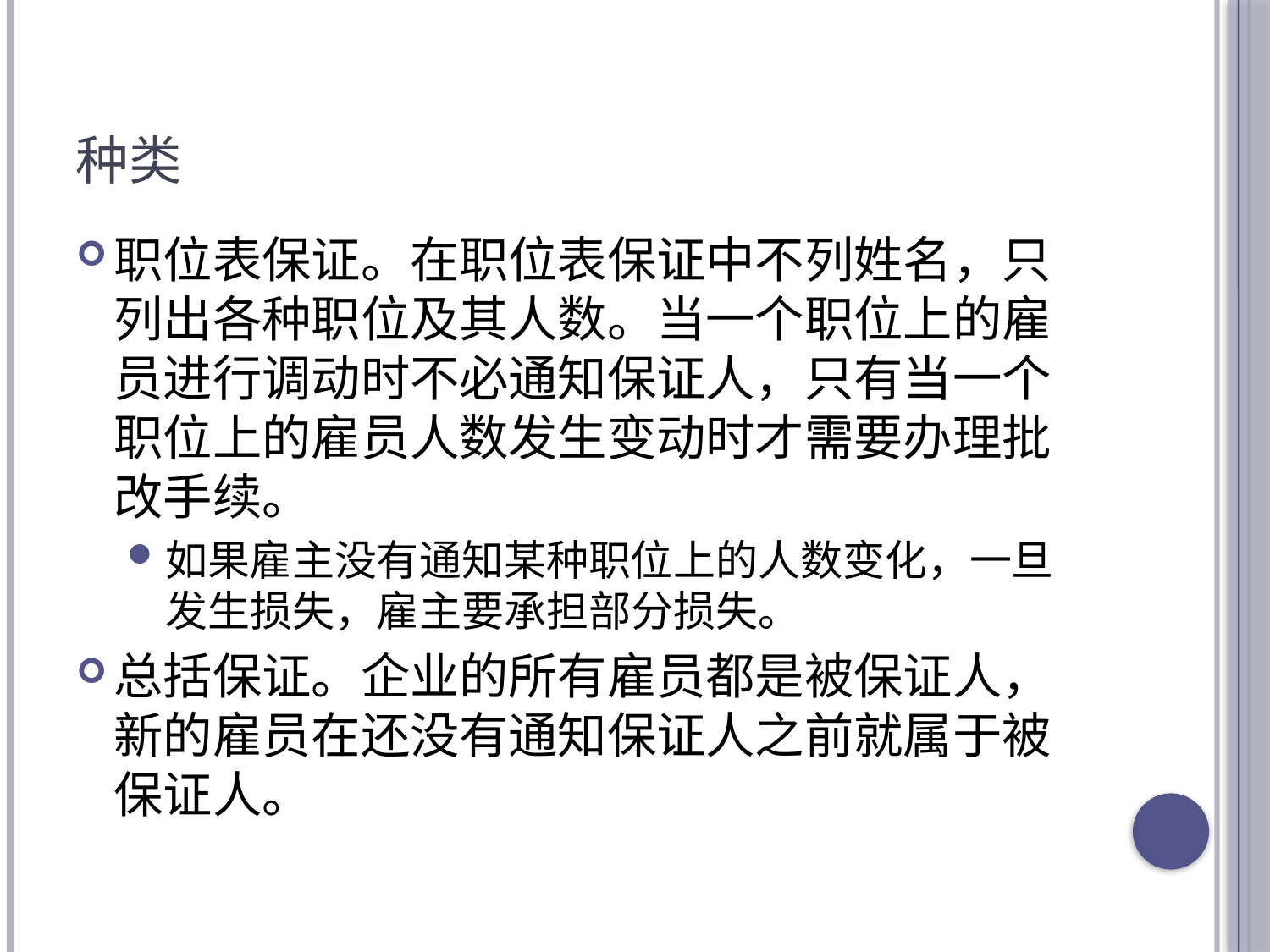

# 种类
职位表保证。在职位表保证中不列姓名，只列出各种职位及其人数。当一个职位上的雇员进行调动时不必通知保证人，只有当一个职位上的雇员人数发生变动时才需要办理批改手续。
如果雇主没有通知某种职位上的人数变化，一旦发生损失，雇主要承担部分损失。
总括保证。企业的所有雇员都是被保证人，新的雇员在还没有通知保证人之前就属于被保证人。